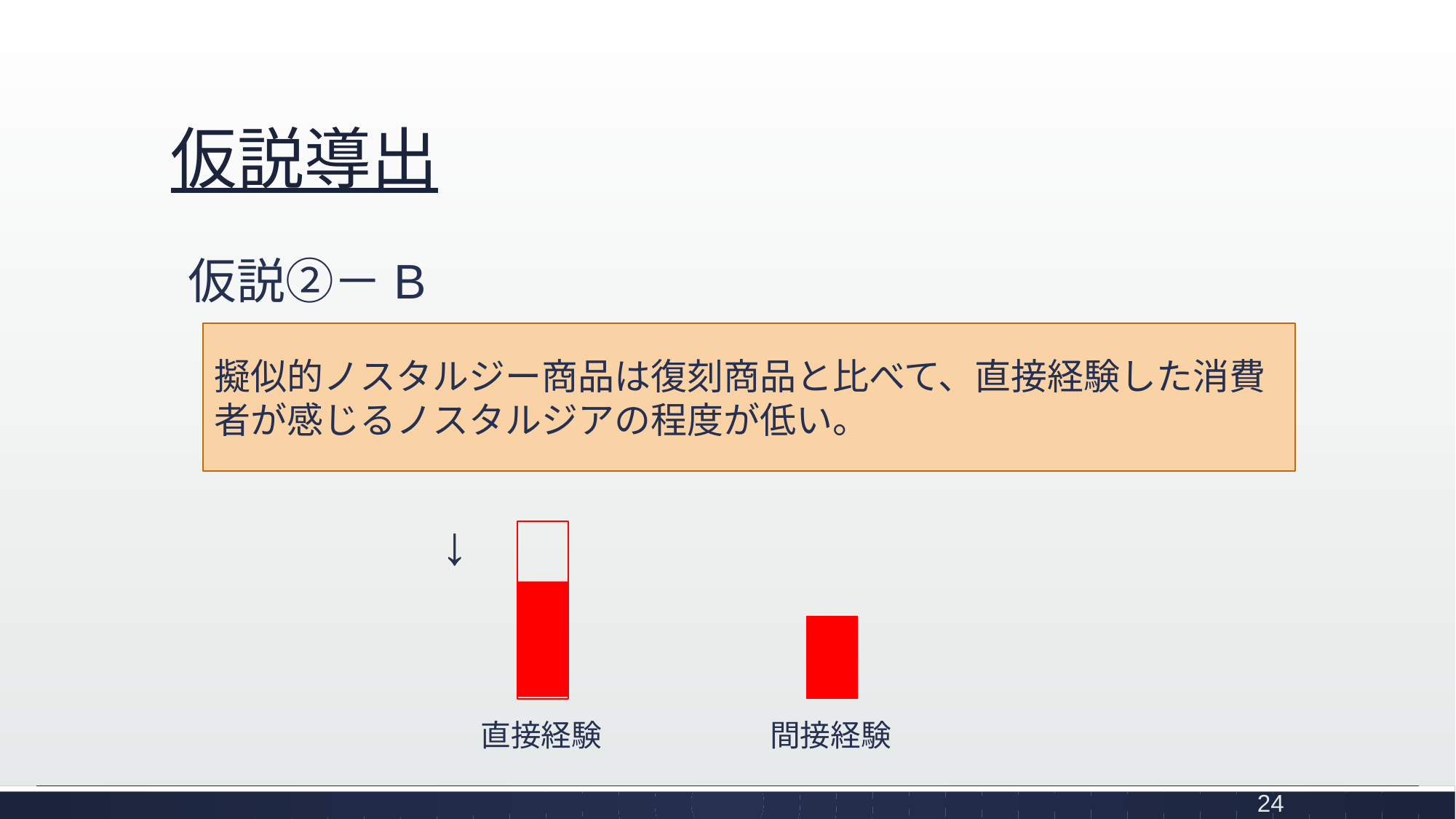

# 仮説導出
仮説②－B
擬似的ノスタルジー商品は復刻商品と比べて、直接経験した消費者が感じるノスタルジアの程度が低い。
↓

直接経験
間接経験
24